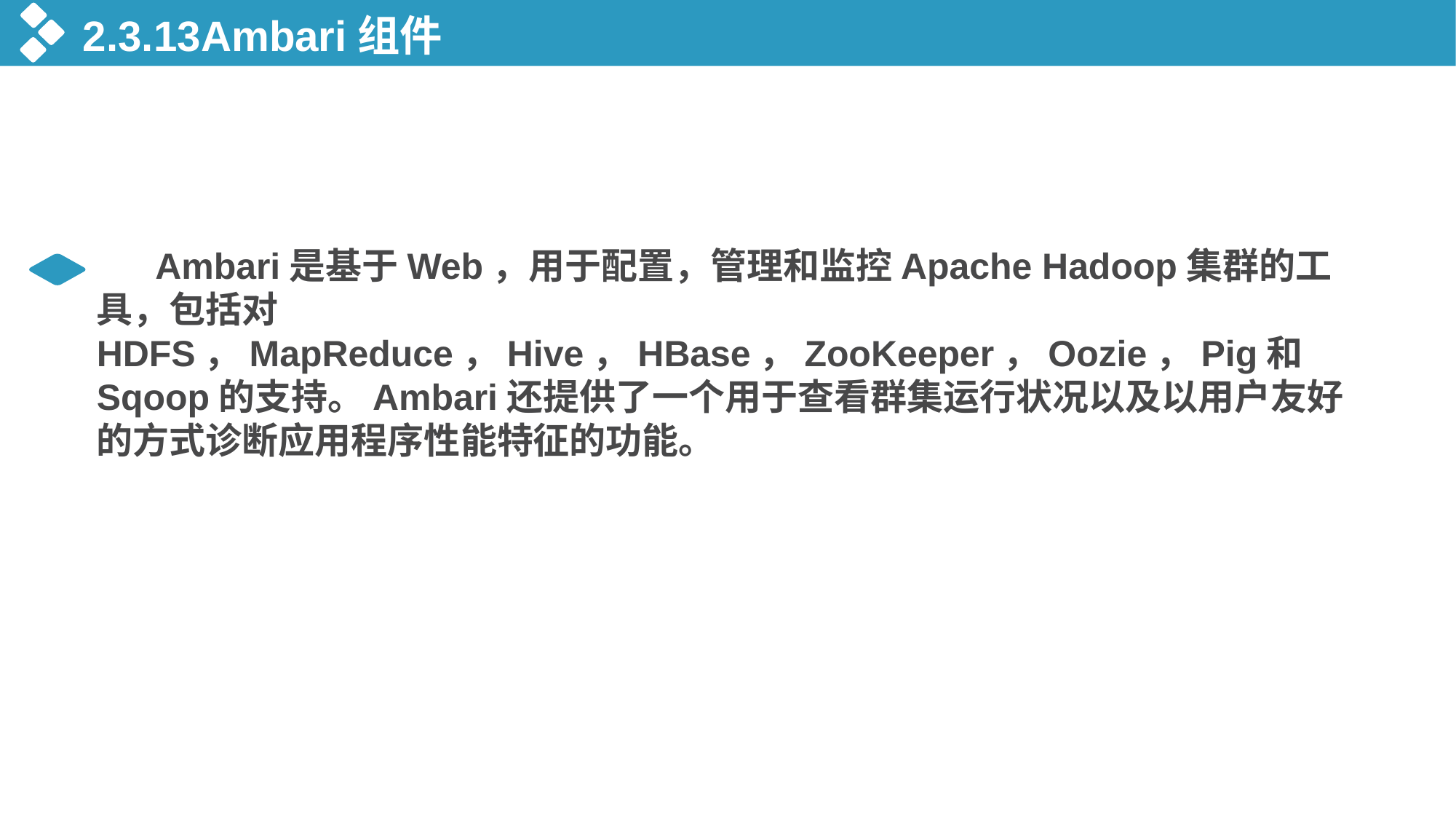

2.3.13Ambari组件
       Ambari是基于Web，用于配置，管理和监控Apache Hadoop集群的工具，包括对HDFS，MapReduce，Hive，HBase，ZooKeeper，Oozie，Pig和Sqoop的支持。Ambari还提供了一个用于查看群集运行状况以及以用户友好的方式诊断应用程序性能特征的功能。